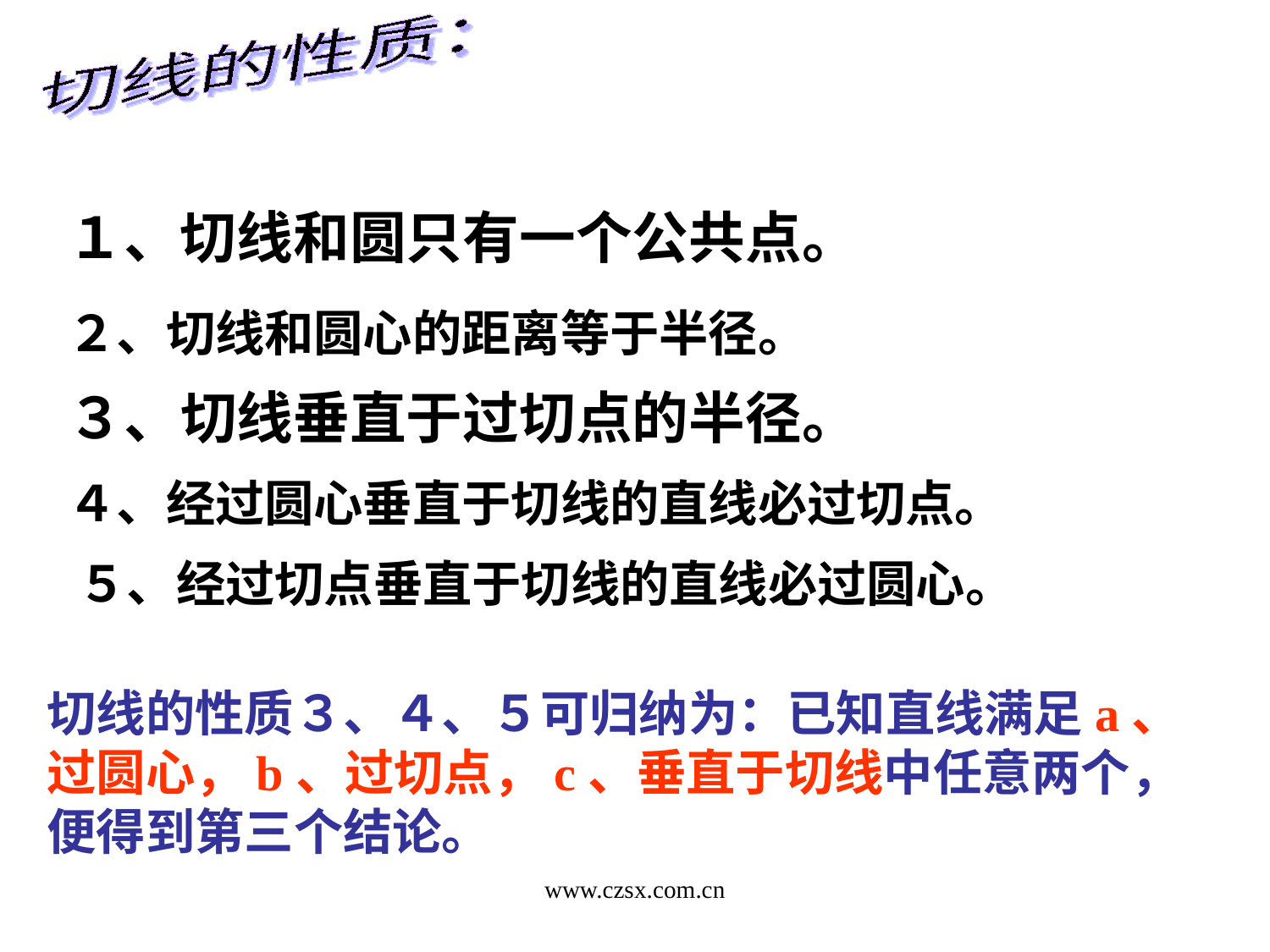

切线的性质：

１、切线和圆只有一个公共点。
２、切线和圆心的距离等于半径。
３、切线垂直于过切点的半径。
４、经过圆心垂直于切线的直线必过切点。
５、经过切点垂直于切线的直线必过圆心。
切线的性质３、４、５可归纳为：已知直线满足a、过圆心，b、过切点，c、垂直于切线中任意两个，便得到第三个结论。

www.czsx.com.cn